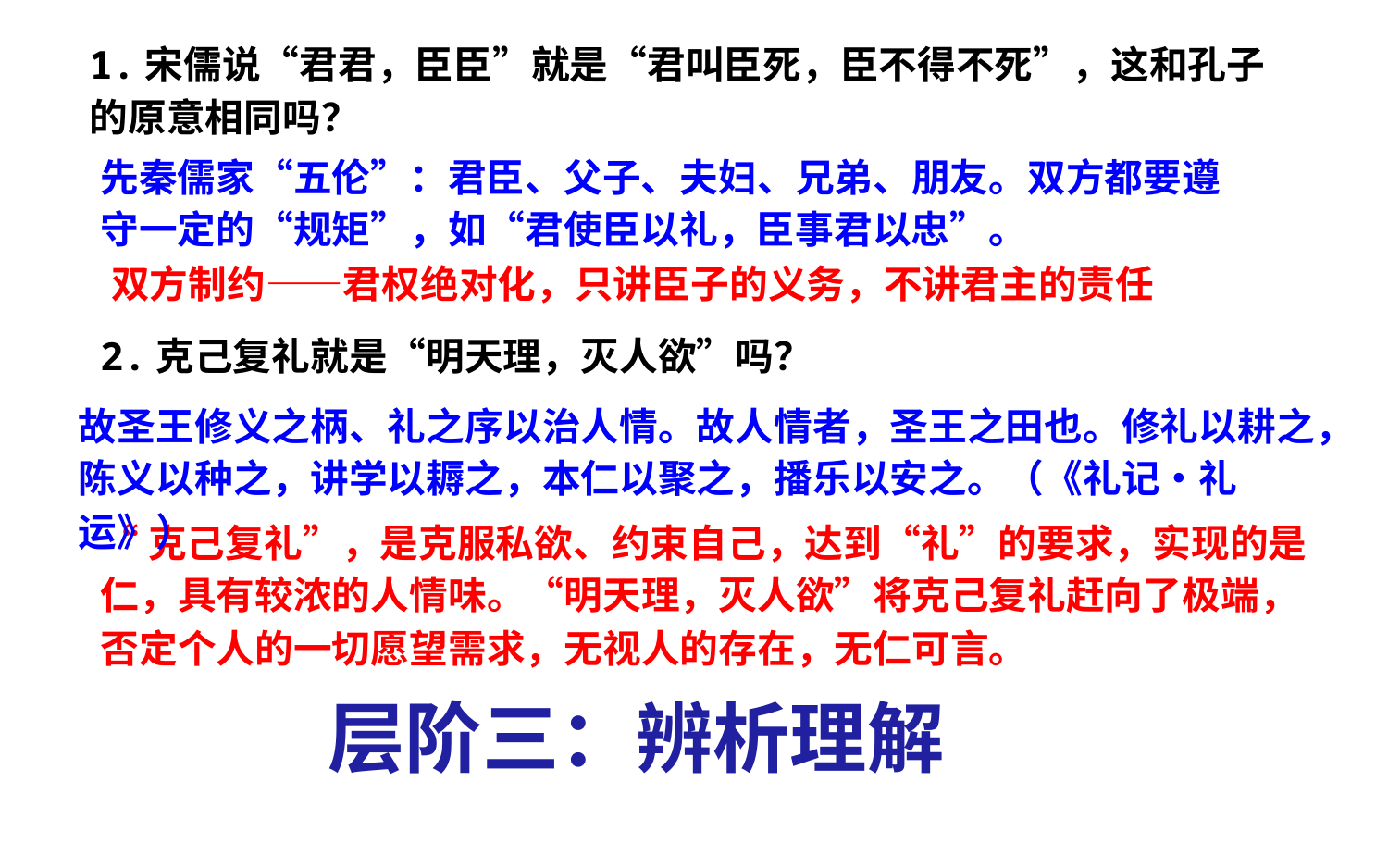

1.宋儒说“君君，臣臣”就是“君叫臣死，臣不得不死”，这和孔子的原意相同吗？
先秦儒家“五伦”：君臣、父子、夫妇、兄弟、朋友。双方都要遵守一定的“规矩”，如“君使臣以礼，臣事君以忠”。
双方制约——君权绝对化，只讲臣子的义务，不讲君主的责任
2.克己复礼就是“明天理，灭人欲”吗？
故圣王修义之柄、礼之序以治人情。故人情者，圣王之田也。修礼以耕之，陈义以种之，讲学以耨之，本仁以聚之，播乐以安之。（《礼记•礼运》）
“克己复礼”，是克服私欲、约束自己，达到“礼”的要求，实现的是仁，具有较浓的人情味。“明天理，灭人欲”将克己复礼赶向了极端，否定个人的一切愿望需求，无视人的存在，无仁可言。
层阶三：辨析理解